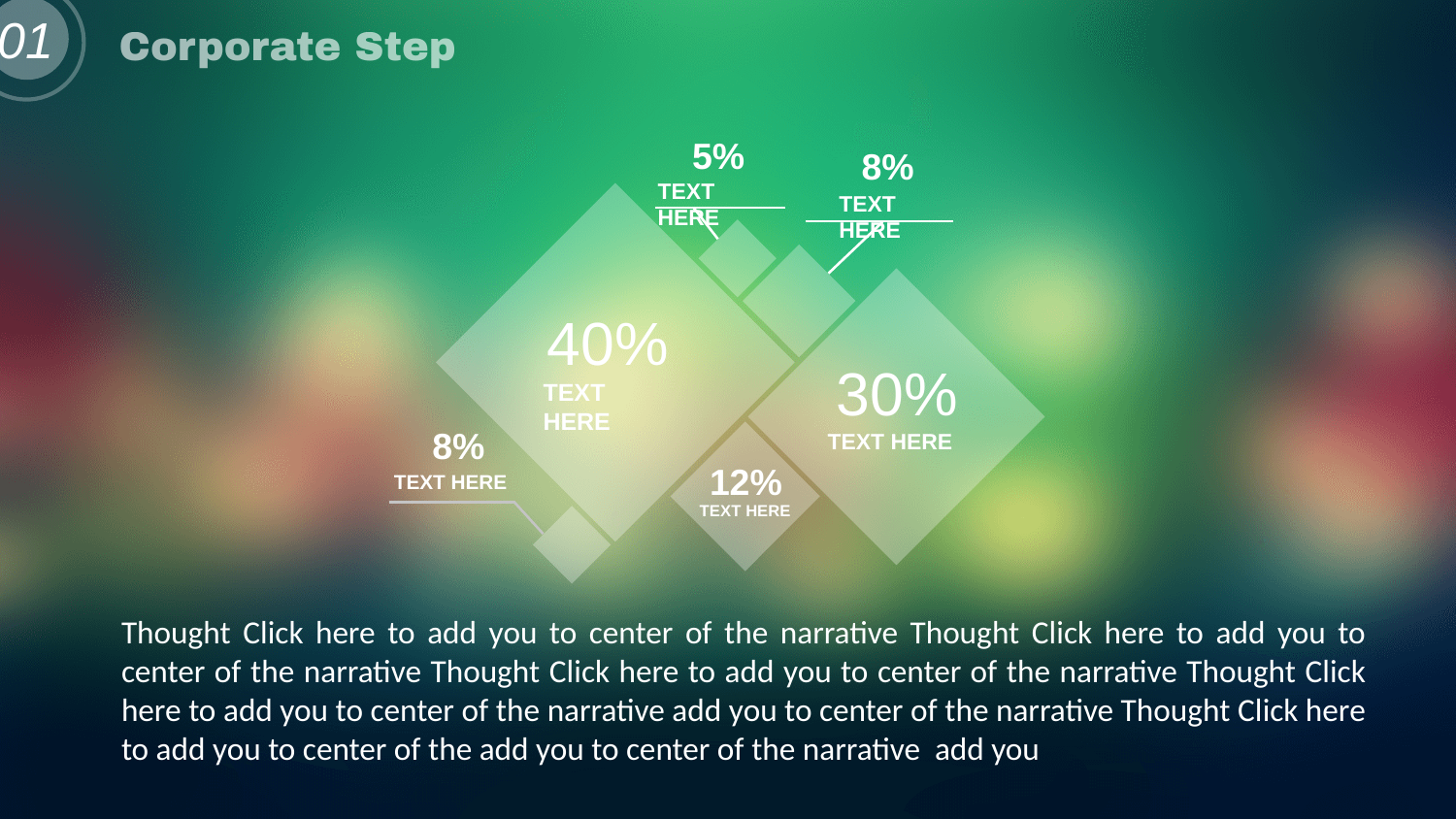

01
Corporate Step
5%
TEXT HERE

8%
TEXT HERE

40%
TEXT HERE

30%
TEXT HERE
8%
TEXT HERE

12%
TEXT HERE
Thought Click here to add you to center of the narrative Thought Click here to add you to center of the narrative Thought Click here to add you to center of the narrative Thought Click here to add you to center of the narrative add you to center of the narrative Thought Click here to add you to center of the add you to center of the narrative  add you
不可链接EXCEL数据表格，需手动修改